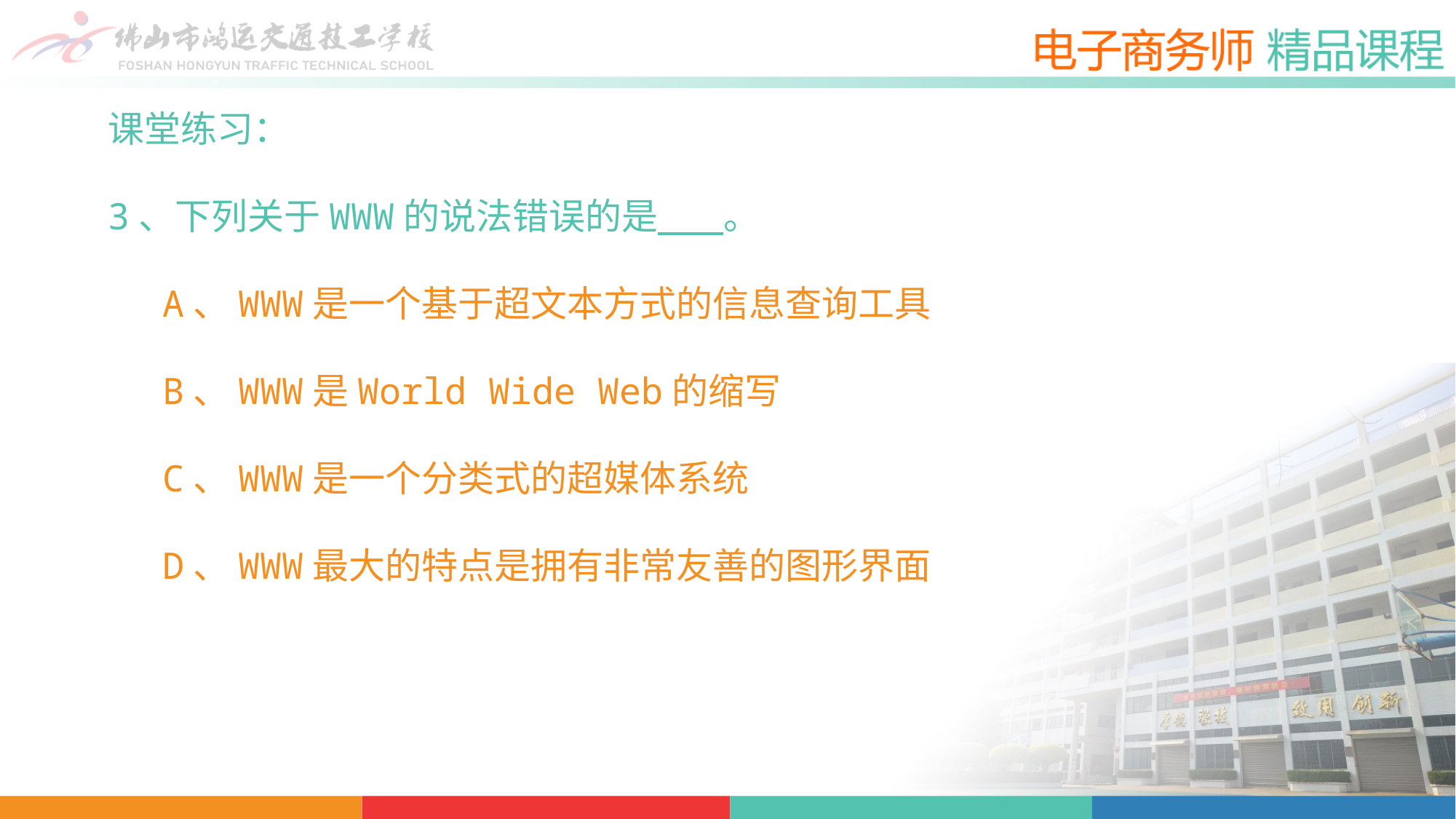

课堂练习：

3、下列关于WWW的说法错误的是        。

A、WWW是一个基于超文本方式的信息查询工具

B、WWW是World Wide Web的缩写

C、WWW是一个分类式的超媒体系统

D、WWW最大的特点是拥有非常友善的图形界面